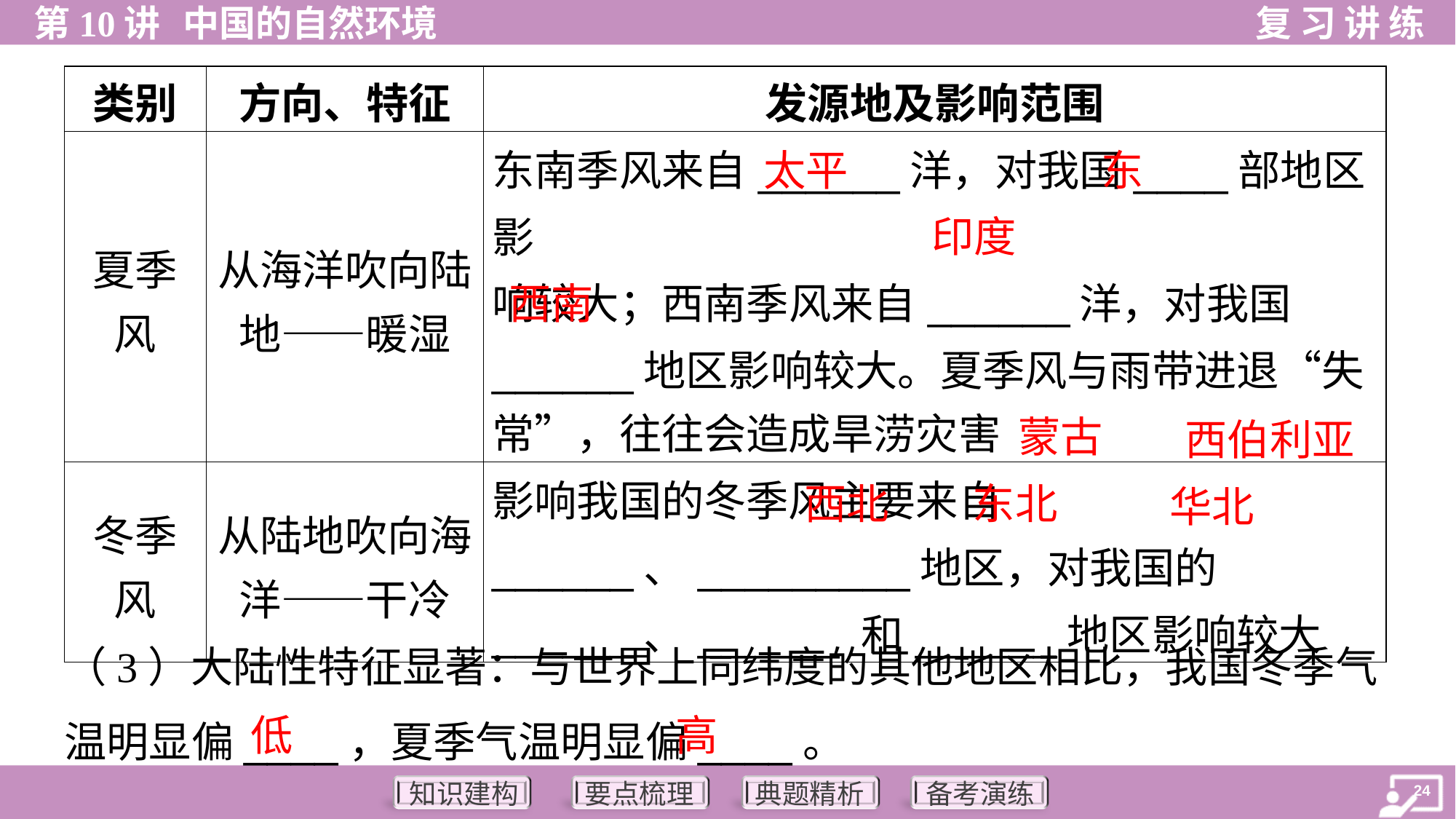

| 类别 | 方向、特征 | 发源地及影响范围 |
| --- | --- | --- |
| 夏季 风 | 从海洋吹向陆 地——暖湿 | 东南季风来自\_\_\_\_\_\_洋，对我国\_\_\_\_部地区影 响较大；西南季风来自\_\_\_\_\_\_洋，对我国 \_\_\_\_\_\_地区影响较大。夏季风与雨带进退“失 常”，往往会造成旱涝灾害 |
| 冬季 风 | 从陆地吹向海 洋——干冷 | 影响我国的冬季风主要来自\_\_\_\_\_\_、\_\_\_\_\_\_\_\_\_地区，对我国的\_\_\_\_\_\_、\_\_\_\_\_\_ 和\_\_\_\_\_\_地区影响较大 |
太平
东
印度
西南
蒙古
西伯利亚
西北
东北
华北
（3）大陆性特征显著：与世界上同纬度的其他地区相比，我国冬季气
温明显偏____，夏季气温明显偏____。
低
高